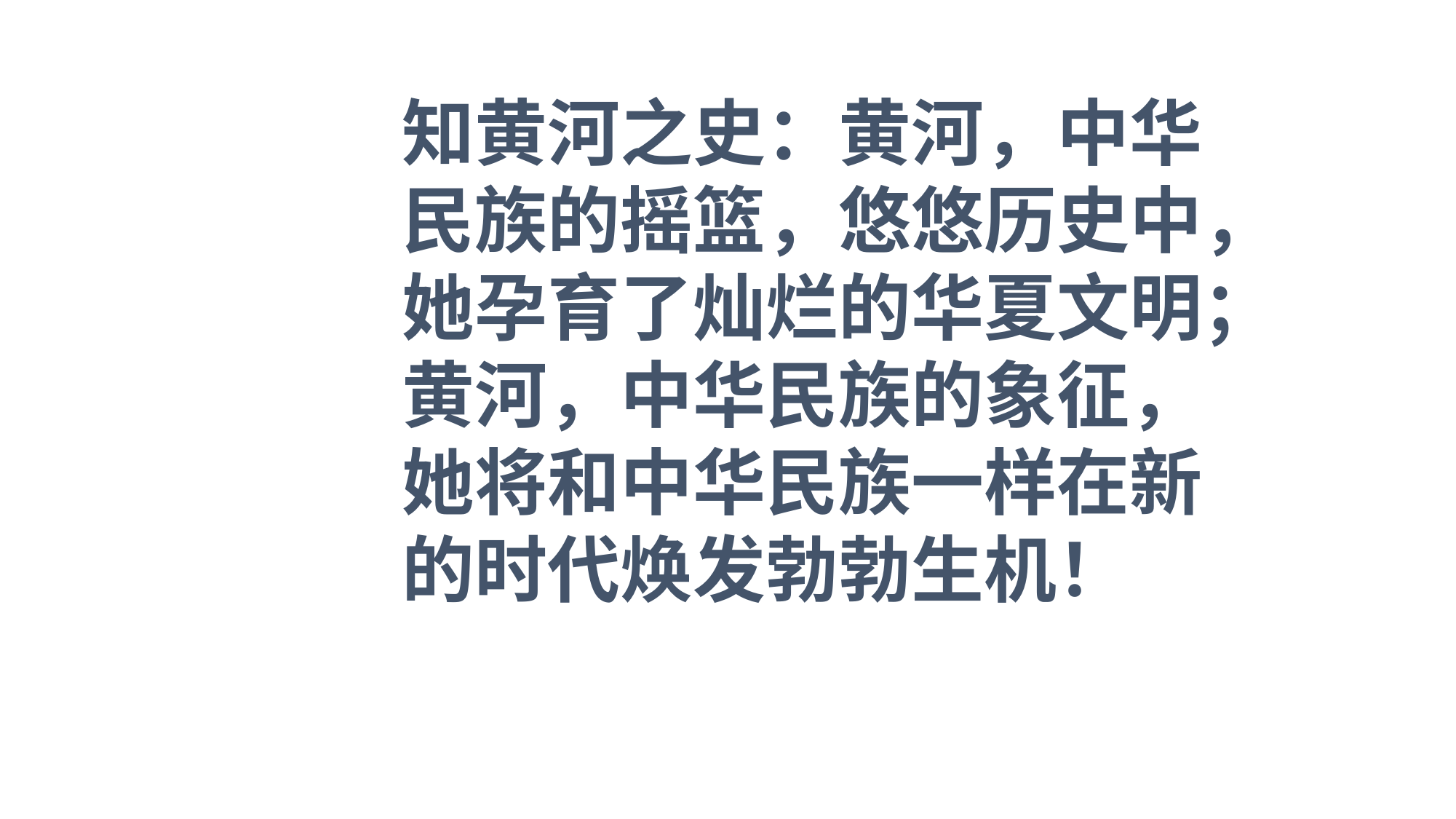

知黄河之史：黄河，中华民族的摇篮，悠悠历史中，她孕育了灿烂的华夏文明；黄河，中华民族的象征，她将和中华民族一样在新的时代焕发勃勃生机！